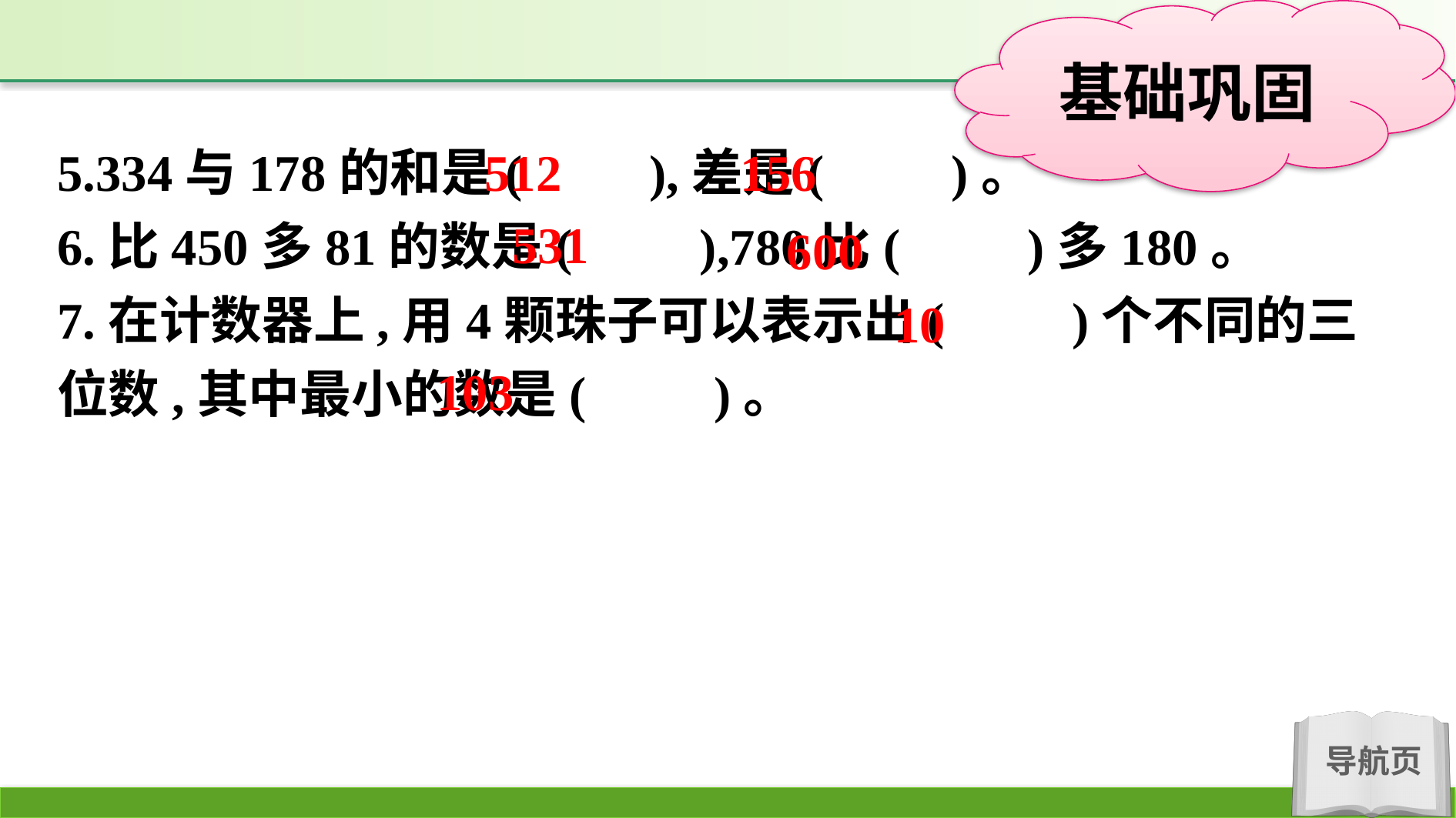

5.334与178的和是(　　),差是(　　)。
6.比450多81的数是(　　),780比(　　)多180。
7.在计数器上,用4颗珠子可以表示出(　　)个不同的三位数,其中最小的数是(　　)。
512
156
531
600
10
103